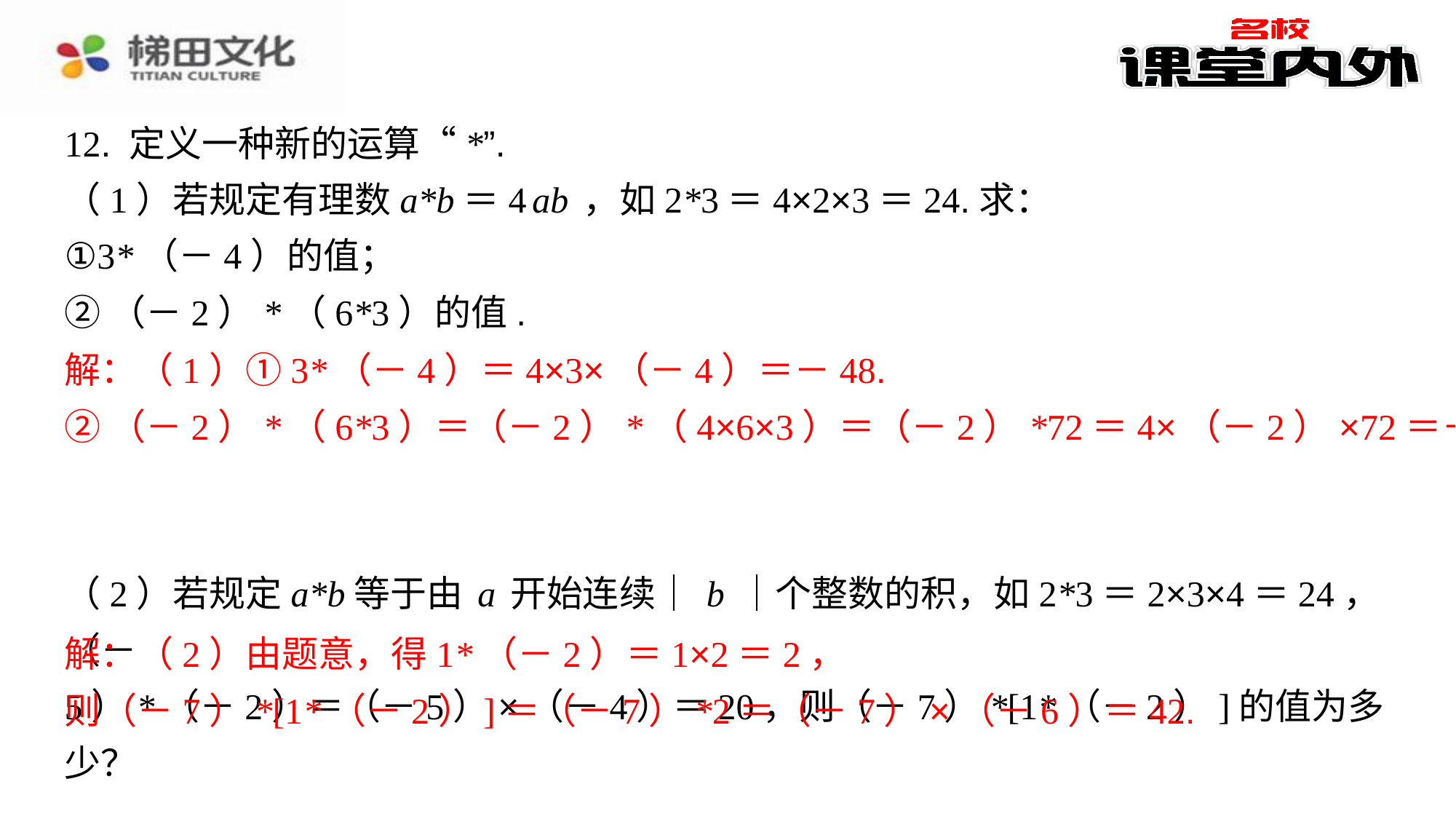

12. 定义一种新的运算“*”.
（1）若规定有理数a*b＝4ab，如2*3＝4×2×3＝24.求：
①3*（－4）的值；
②（－2）*（6*3）的值.
解：（1）①3*（－4）＝4×3×（－4）＝－48.
②（－2）*（6*3）＝（－2）*（4×6×3）＝（－2）*72＝4×（－2）×72＝－
576.
（2）若规定a*b等于由a开始连续｜b｜个整数的积，如2*3＝2×3×4＝24，（－
5）*（－2）＝（－5）×（－4）＝20，则（－7）*[1*（－2）]的值为多少？
解：（2）由题意，得1*（－2）＝1×2＝2，
则（－7）*[1*（－2）]＝（－7）*2＝（－7）×（－6）＝42.
解：（1）①3*（－4）＝4×3×（－4）＝－48.
②（－2）*（6*3）＝（－2）*（4×6×3）＝（－2）*72＝4×（－2）×72＝－576.
解：（2）由题意，得1*（－2）＝1×2＝2，
则（－7）*[1*（－2）]＝（－7）*2＝（－7）×（－6）＝42.